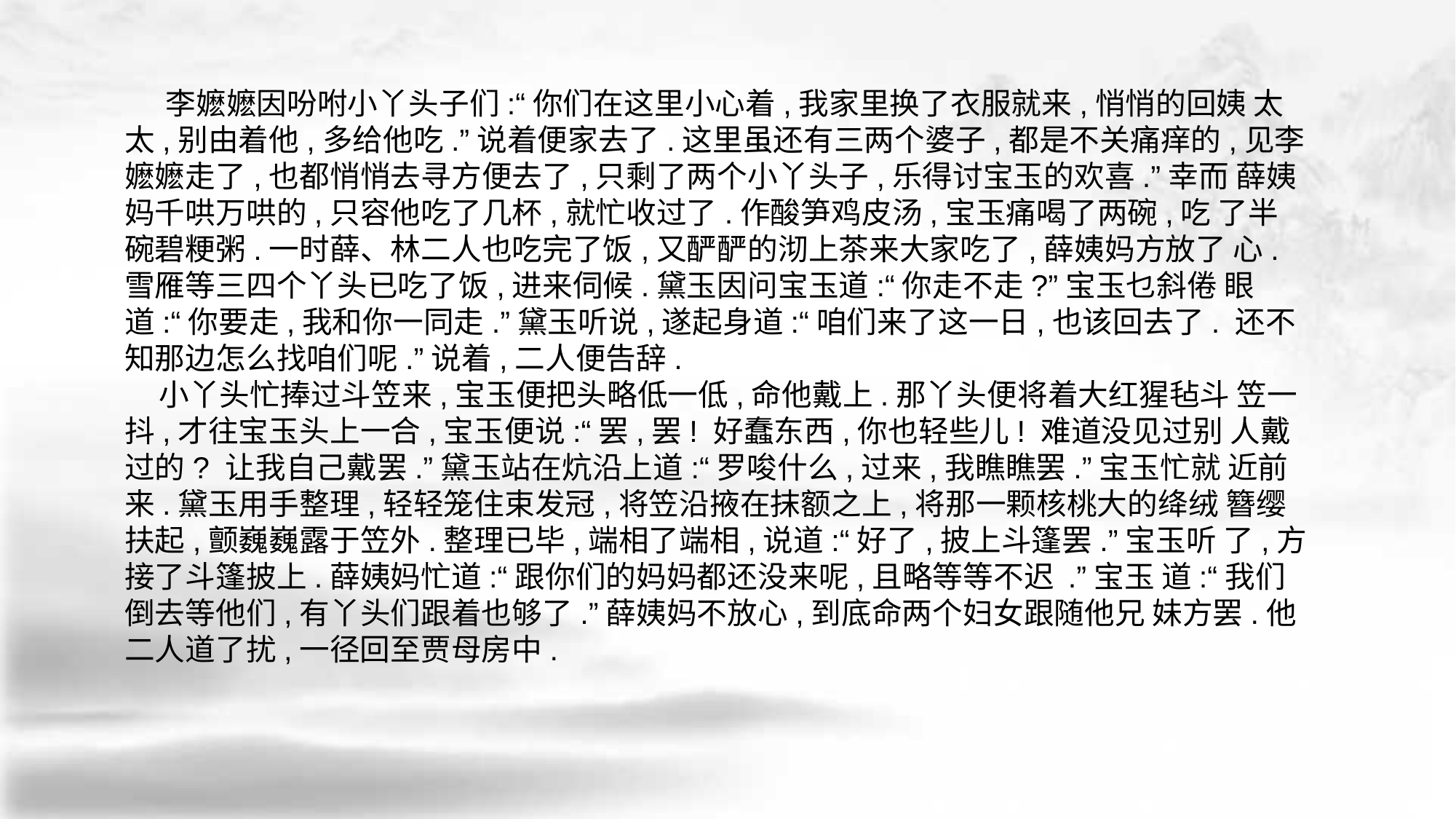

李嬷嬷因吩咐小丫头子们:“你们在这里小心着,我家里换了衣服就来,悄悄的回姨 太太,别由着他,多给他吃.”说着便家去了.这里虽还有三两个婆子,都是不关痛痒的,见李嬷嬷走了,也都悄悄去寻方便去了,只剩了两个小丫头子,乐得讨宝玉的欢喜.”幸而 薛姨妈千哄万哄的,只容他吃了几杯,就忙收过了.作酸笋鸡皮汤,宝玉痛喝了两碗,吃 了半碗碧粳粥.一时薛、林二人也吃完了饭,又酽酽的沏上茶来大家吃了,薛姨妈方放了 心.雪雁等三四个丫头已吃了饭,进来伺候.黛玉因问宝玉道:“你走不走?”宝玉乜斜倦 眼道:“你要走,我和你一同走.”黛玉听说,遂起身道:“咱们来了这一日,也该回去了. 还不知那边怎么找咱们呢.”说着,二人便告辞.
    小丫头忙捧过斗笠来,宝玉便把头略低一低,命他戴上.那丫头便将着大红猩毡斗 笠一抖,才往宝玉头上一合,宝玉便说:“罢,罢! 好蠢东西,你也轻些儿! 难道没见过别 人戴过的? 让我自己戴罢.”黛玉站在炕沿上道:“罗唆什么,过来,我瞧瞧罢.”宝玉忙就 近前来.黛玉用手整理,轻轻笼住束发冠,将笠沿掖在抹额之上,将那一颗核桃大的绛绒 簪缨扶起,颤巍巍露于笠外.整理已毕,端相了端相,说道:“好了,披上斗篷罢.”宝玉听 了,方接了斗篷披上.薛姨妈忙道:“跟你们的妈妈都还没来呢,且略等等不迟 .”宝玉 道:“我们倒去等他们,有丫头们跟着也够了.”薛姨妈不放心,到底命两个妇女跟随他兄 妹方罢.他二人道了扰,一径回至贾母房中.